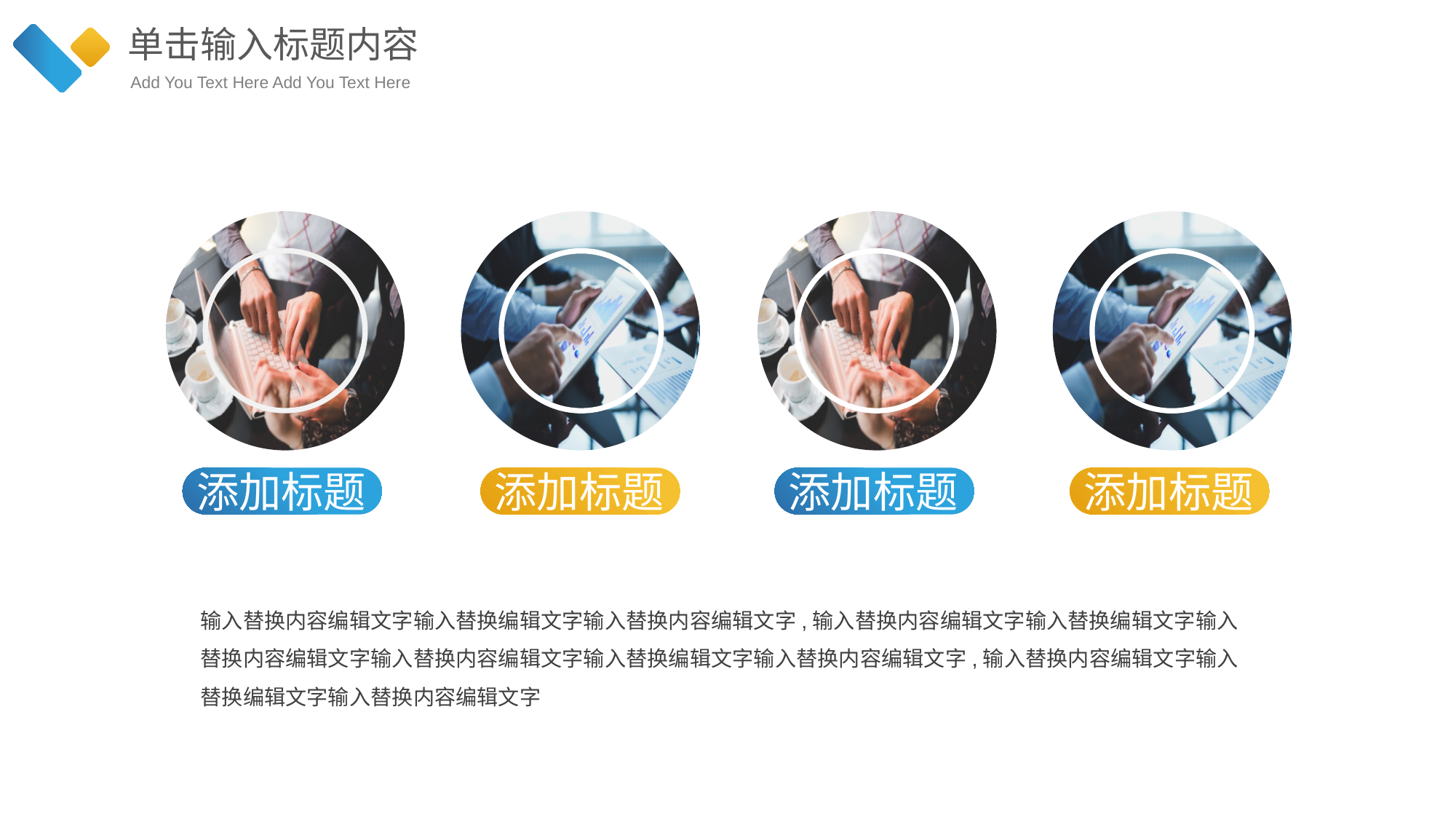

单击输入标题内容
Add You Text Here Add You Text Here

添加标题

添加标题

添加标题

添加标题

输入替换内容编辑文字输入替换编辑文字输入替换内容编辑文字,输入替换内容编辑文字输入替换编辑文字输入替换内容编辑文字输入替换内容编辑文字输入替换编辑文字输入替换内容编辑文字,输入替换内容编辑文字输入替换编辑文字输入替换内容编辑文字